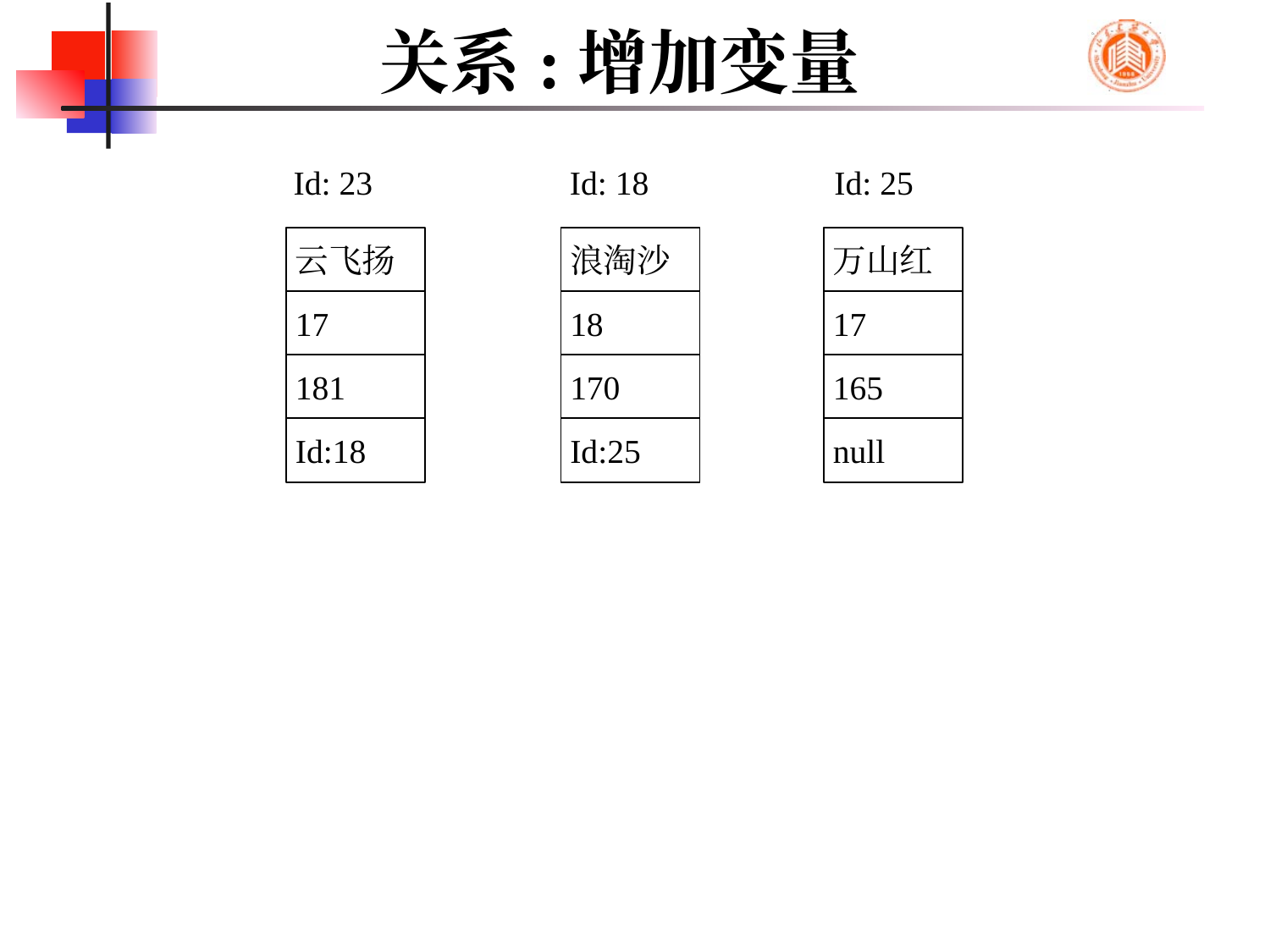

# 关系:增加变量
Id: 23
云飞扬
17
181
Id:18
Id: 18
浪淘沙
18
170
Id:25
Id: 25
万山红
17
165
null